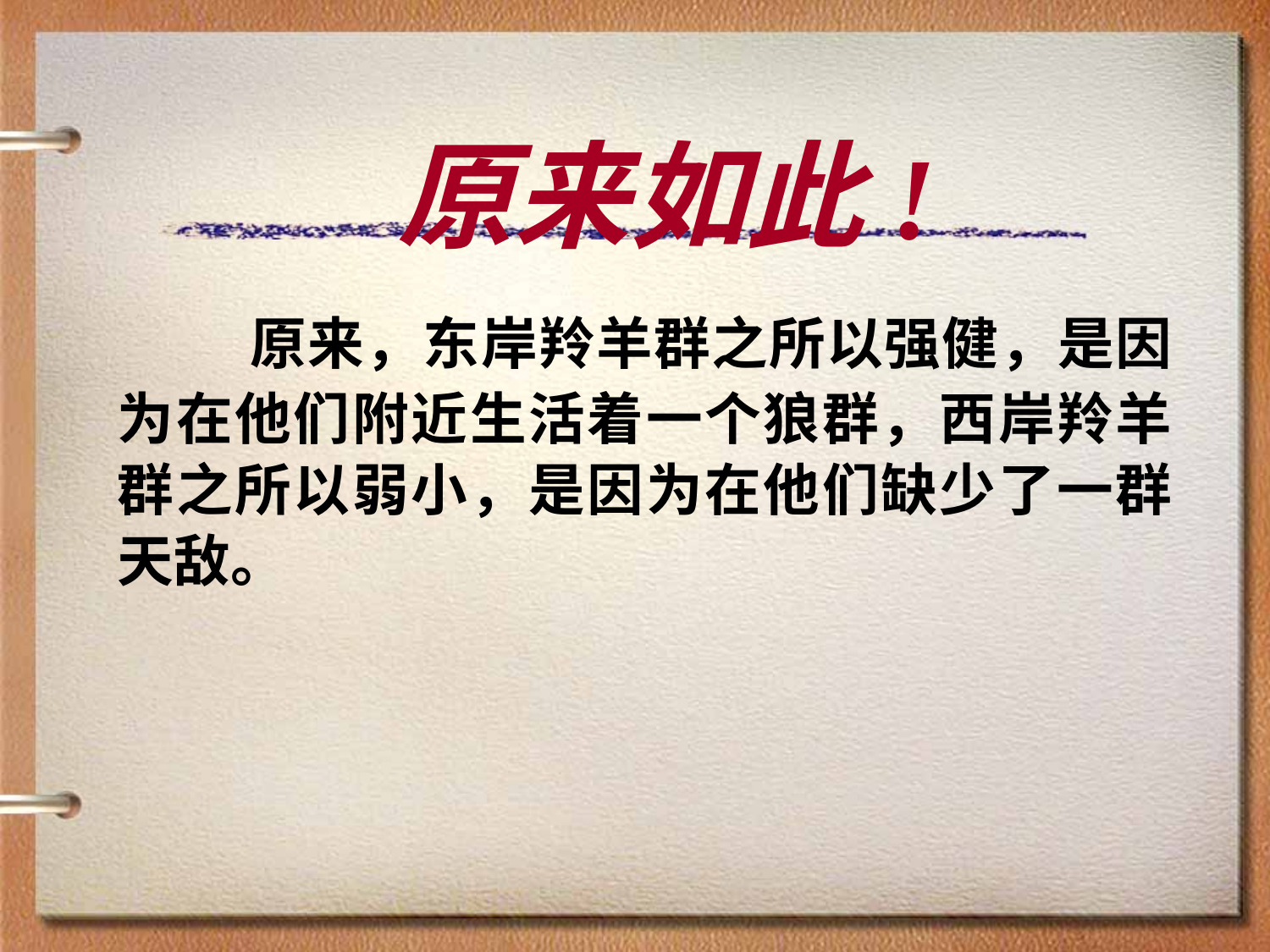

原来如此!
      原来，东岸羚羊群之所以强健，是因为在他们附近生活着一个狼群，西岸羚羊群之所以弱小，是因为在他们缺少了一群天敌。